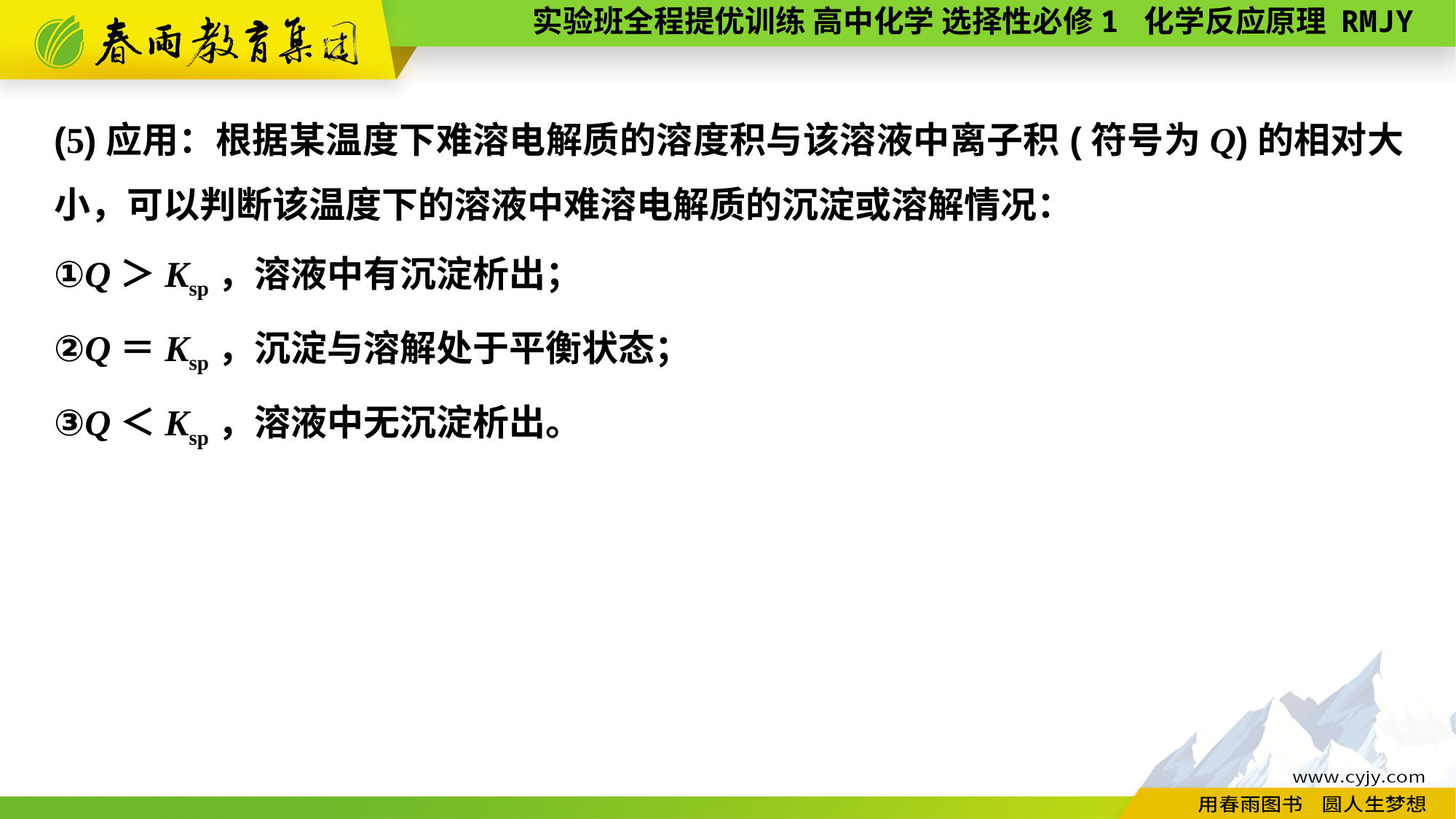

(5)应用：根据某温度下难溶电解质的溶度积与该溶液中离子积(符号为Q)的相对大小，可以判断该温度下的溶液中难溶电解质的沉淀或溶解情况：
①Q＞Ksp，溶液中有沉淀析出；
②Q＝Ksp，沉淀与溶解处于平衡状态；
③Q＜Ksp，溶液中无沉淀析出。